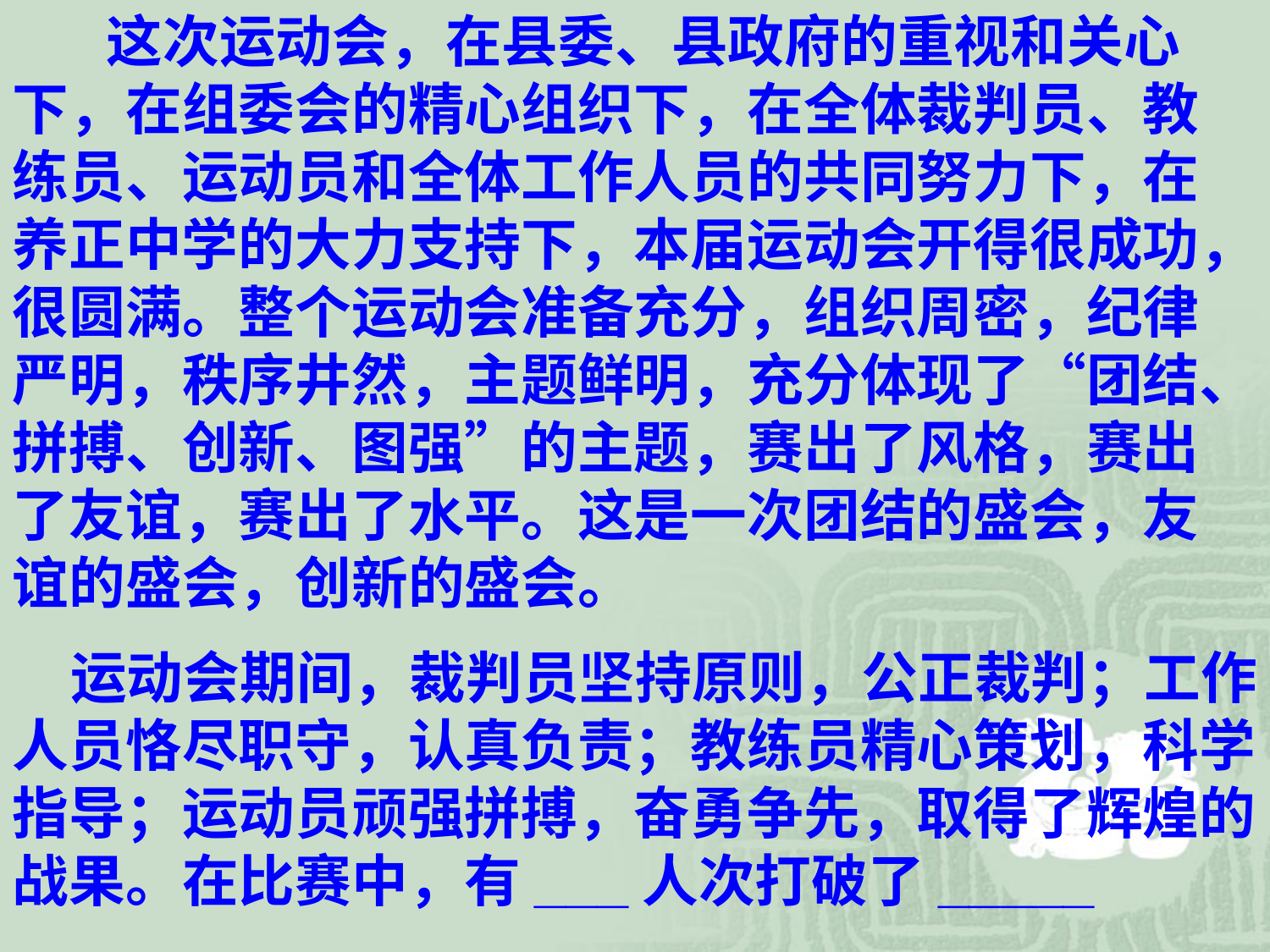

这次运动会，在县委、县政府的重视和关心下，在组委会的精心组织下，在全体裁判员、教练员、运动员和全体工作人员的共同努力下，在养正中学的大力支持下，本届运动会开得很成功，很圆满。整个运动会准备充分，组织周密，纪律严明，秩序井然，主题鲜明，充分体现了“团结、拼搏、创新、图强”的主题，赛出了风格，赛出了友谊，赛出了水平。这是一次团结的盛会，友谊的盛会，创新的盛会。
       运动会期间，裁判员坚持原则，公正裁判；工作人员恪尽职守，认真负责；教练员精心策划，科学指导；运动员顽强拼搏，奋勇争先，取得了辉煌的战果。在比赛中，有___人次打破了_____